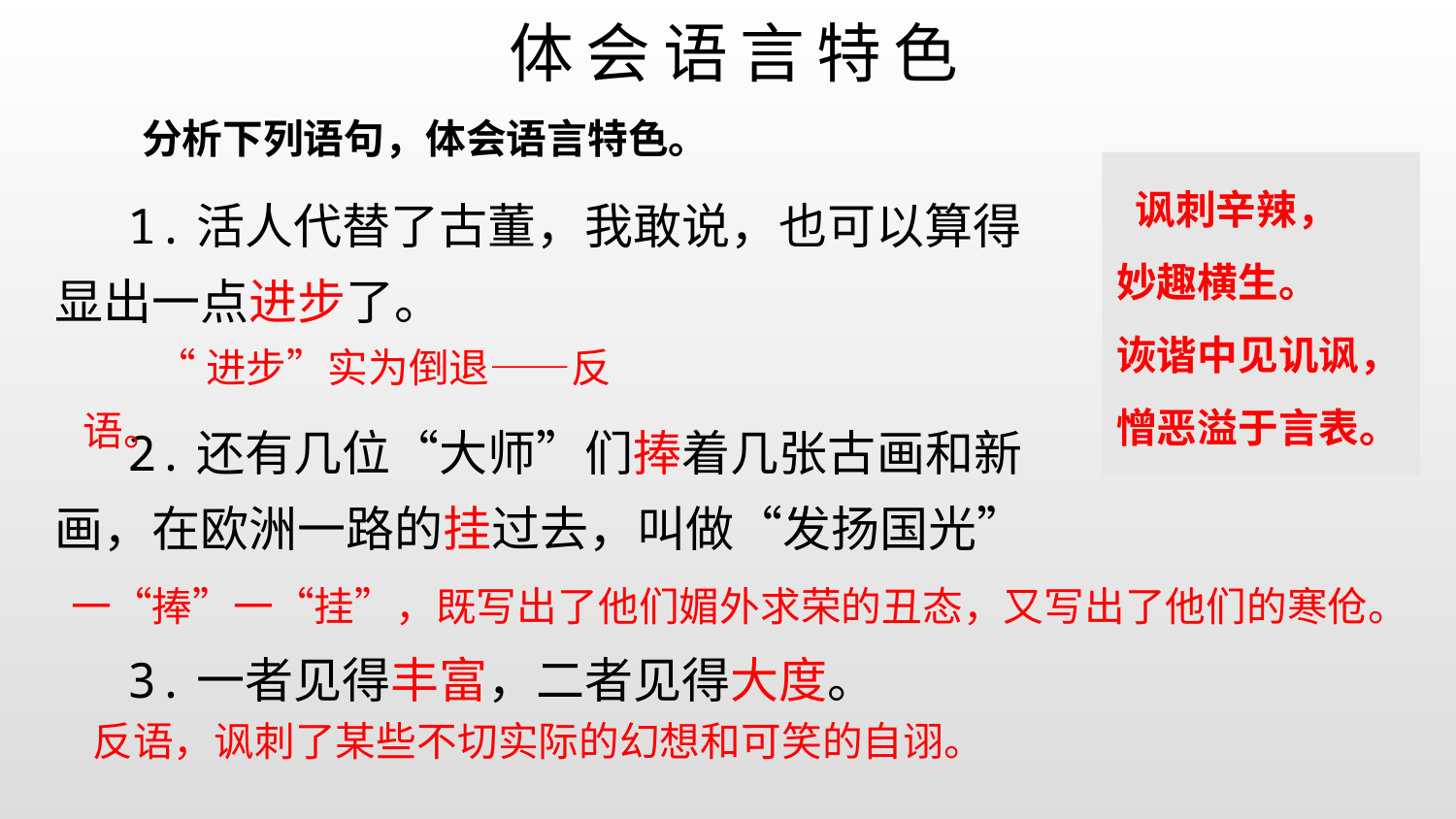

# 体会语言特色
分析下列语句，体会语言特色。

1.活人代替了古董，我敢说，也可以算得显出一点进步了。

2.还有几位“大师”们捧着几张古画和新画，在欧洲一路的挂过去，叫做“发扬国光”

3.一者见得丰富，二者见得大度。

 讽刺辛辣，
妙趣横生。
诙谐中见讥讽，
憎恶溢于言表。

“进步”实为倒退——反语。
  一“捧”一“挂”，既写出了他们媚外求荣的丑态，又写出了他们的寒伧。
反语，讽刺了某些不切实际的幻想和可笑的自诩。